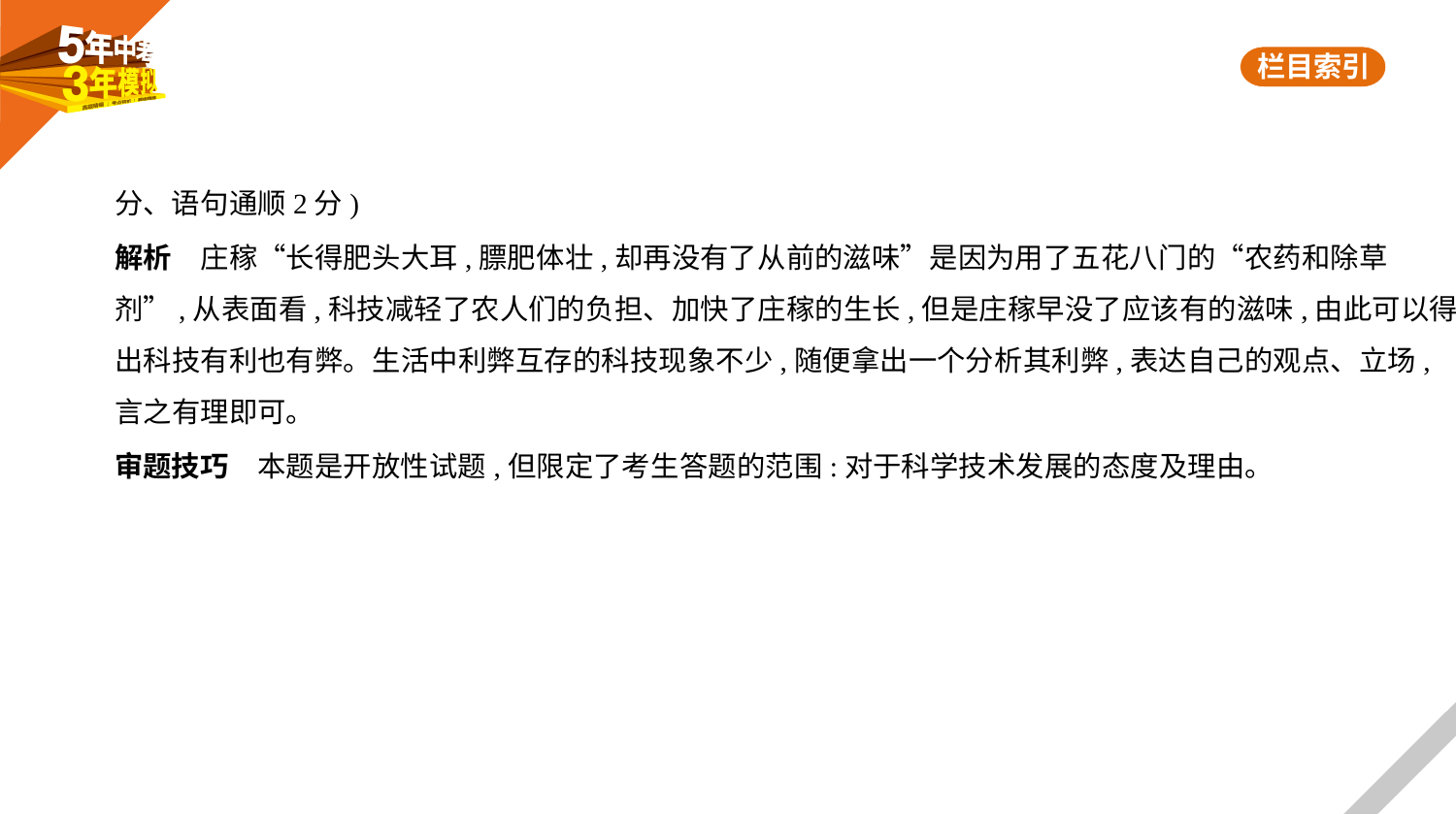

分、语句通顺2分)
解析　庄稼“长得肥头大耳,膘肥体壮,却再没有了从前的滋味”是因为用了五花八门的“农药和除草
剂”,从表面看,科技减轻了农人们的负担、加快了庄稼的生长,但是庄稼早没了应该有的滋味,由此可以得
出科技有利也有弊。生活中利弊互存的科技现象不少,随便拿出一个分析其利弊,表达自己的观点、立场,
言之有理即可。
审题技巧　本题是开放性试题,但限定了考生答题的范围:对于科学技术发展的态度及理由。